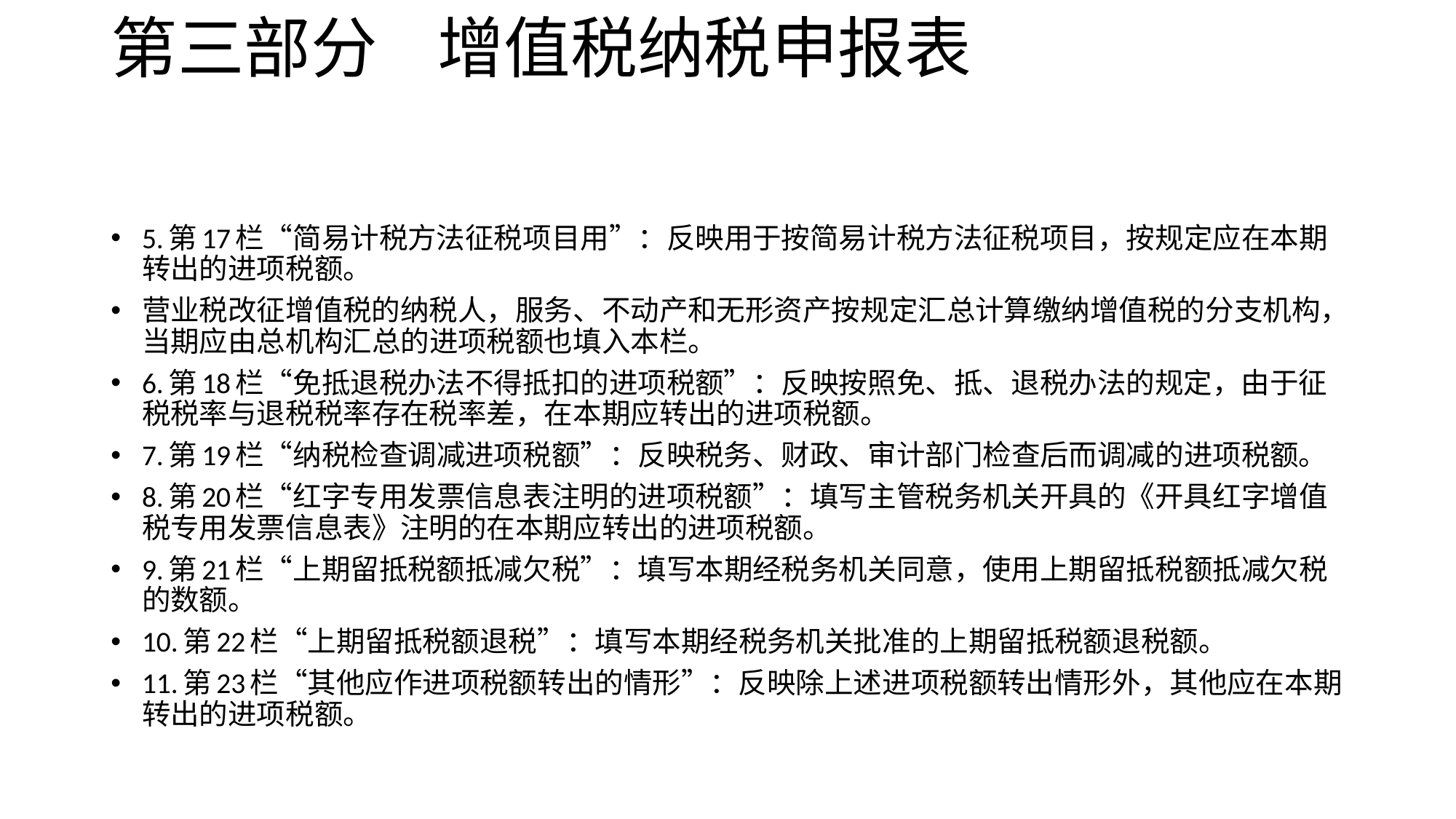

# 第三部分    增值税纳税申报表

5.第17栏“简易计税方法征税项目用”：反映用于按简易计税方法征税项目，按规定应在本期转出的进项税额。
营业税改征增值税的纳税人，服务、不动产和无形资产按规定汇总计算缴纳增值税的分支机构，当期应由总机构汇总的进项税额也填入本栏。
6.第18栏“免抵退税办法不得抵扣的进项税额”：反映按照免、抵、退税办法的规定，由于征税税率与退税税率存在税率差，在本期应转出的进项税额。
7.第19栏“纳税检查调减进项税额”：反映税务、财政、审计部门检查后而调减的进项税额。
8.第20栏“红字专用发票信息表注明的进项税额”：填写主管税务机关开具的《开具红字增值税专用发票信息表》注明的在本期应转出的进项税额。
9.第21栏“上期留抵税额抵减欠税”：填写本期经税务机关同意，使用上期留抵税额抵减欠税的数额。
10.第22栏“上期留抵税额退税”：填写本期经税务机关批准的上期留抵税额退税额。
11.第23栏“其他应作进项税额转出的情形”：反映除上述进项税额转出情形外，其他应在本期转出的进项税额。